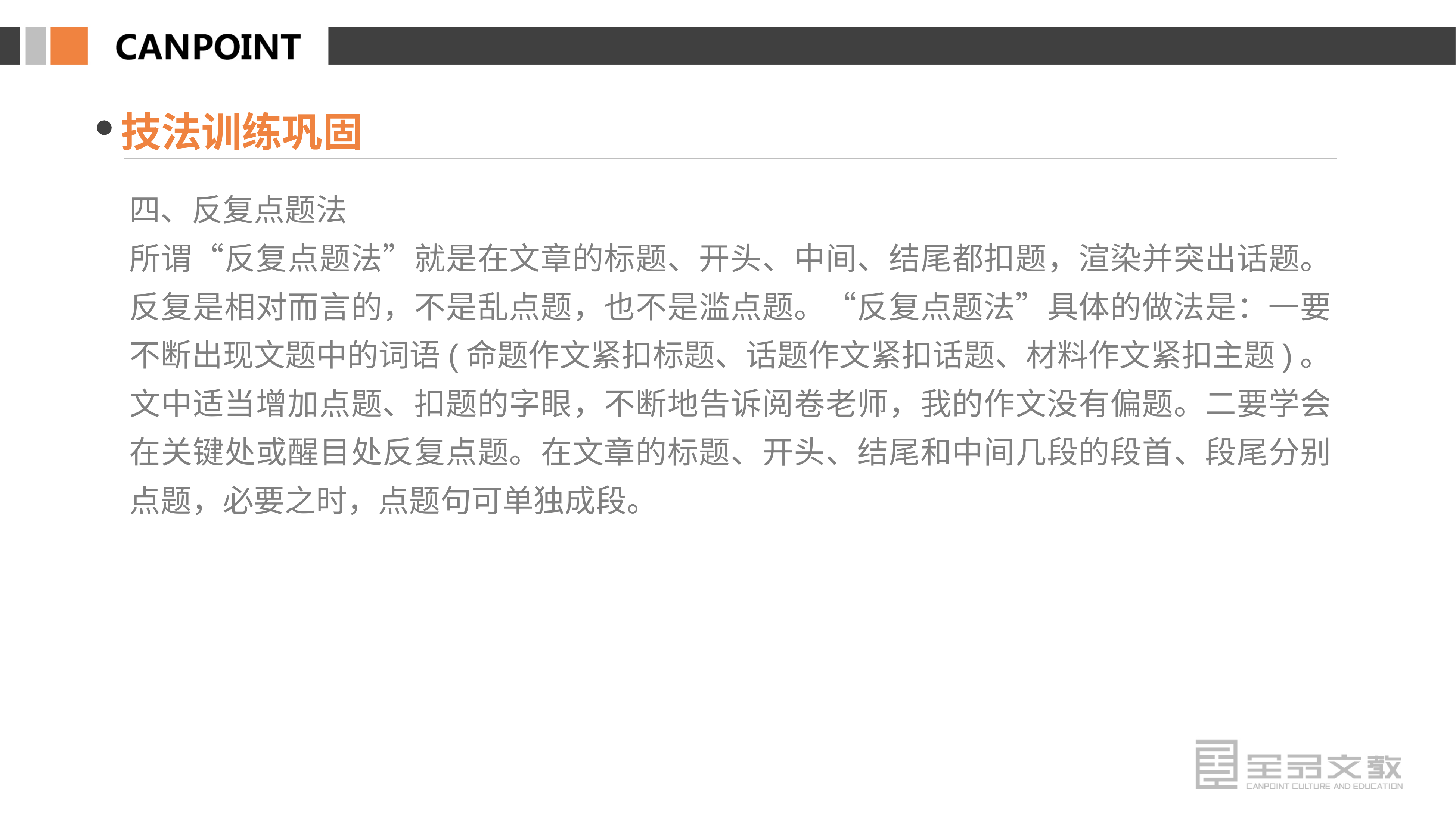

技法训练巩固

四、反复点题法
所谓“反复点题法”就是在文章的标题、开头、中间、结尾都扣题，渲染并突出话题。反复是相对而言的，不是乱点题，也不是滥点题。“反复点题法”具体的做法是：一要不断出现文题中的词语(命题作文紧扣标题、话题作文紧扣话题、材料作文紧扣主题)。文中适当增加点题、扣题的字眼，不断地告诉阅卷老师，我的作文没有偏题。二要学会在关键处或醒目处反复点题。在文章的标题、开头、结尾和中间几段的段首、段尾分别点题，必要之时，点题句可单独成段。